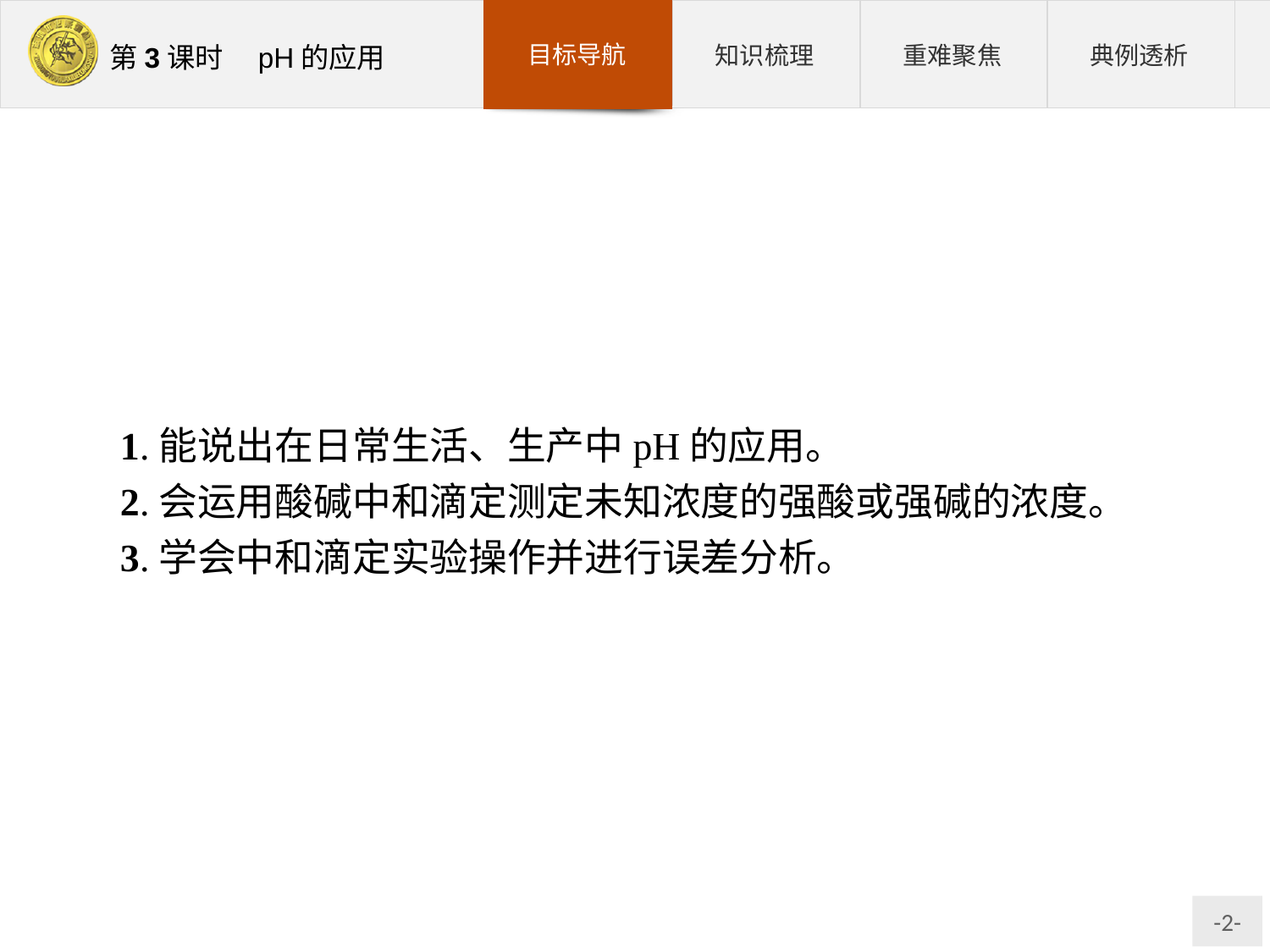

1.能说出在日常生活、生产中pH的应用。
2.会运用酸碱中和滴定测定未知浓度的强酸或强碱的浓度。
3.学会中和滴定实验操作并进行误差分析。